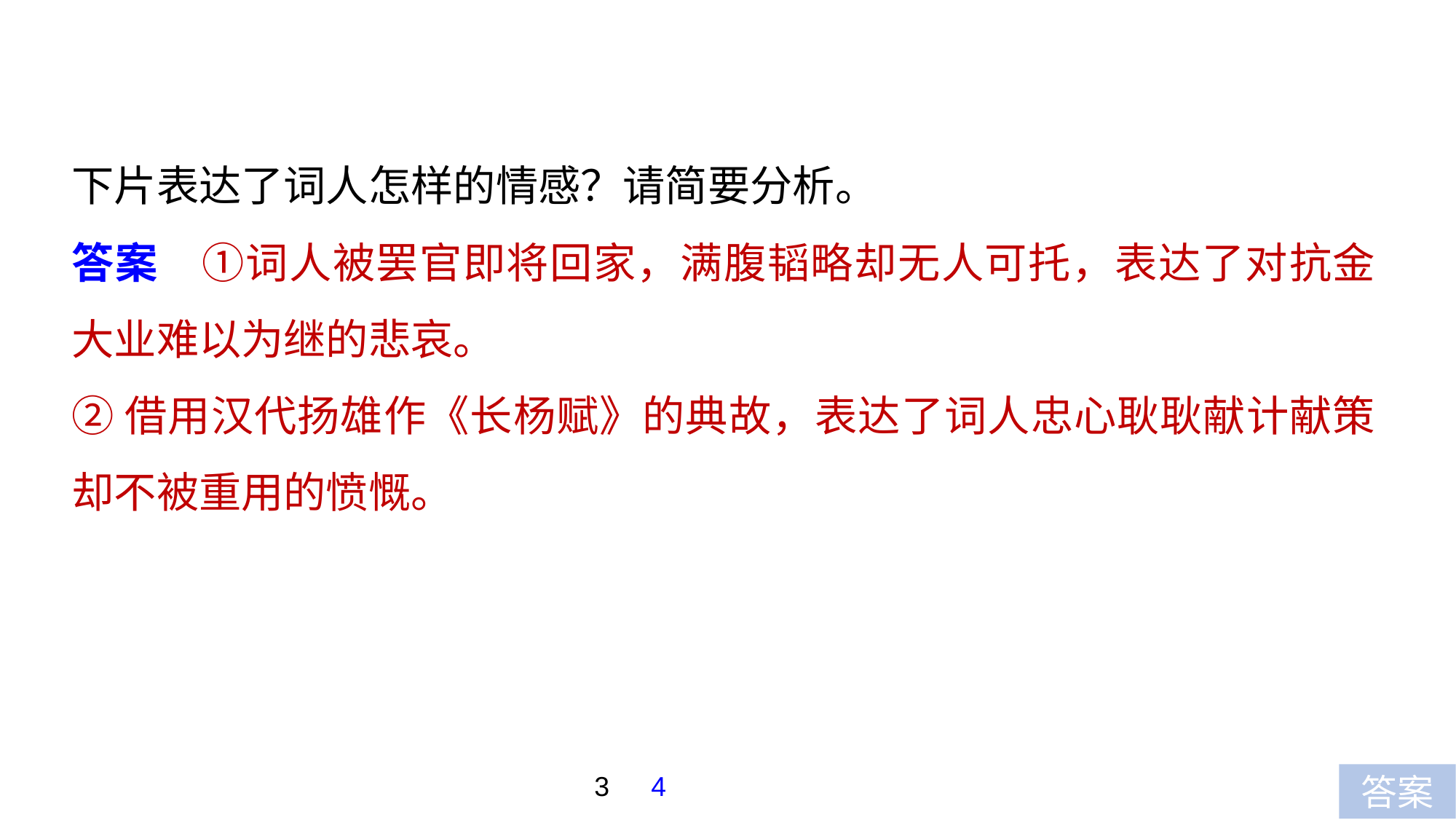

下片表达了词人怎样的情感？请简要分析。
答案　①词人被罢官即将回家，满腹韬略却无人可托，表达了对抗金大业难以为继的悲哀。
②借用汉代扬雄作《长杨赋》的典故，表达了词人忠心耿耿献计献策却不被重用的愤慨。
3
4
答案